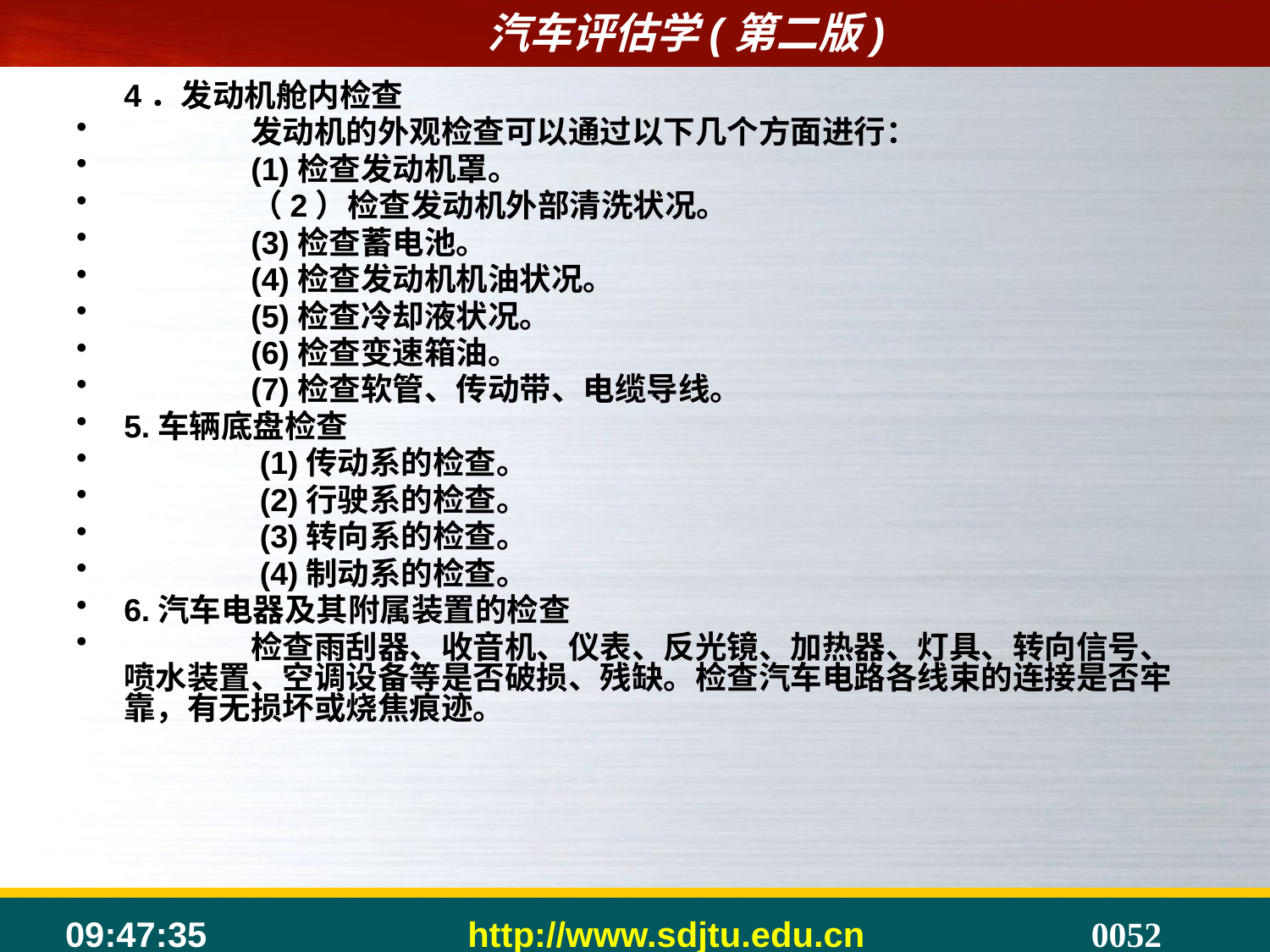

4．发动机舱内检查
	发动机的外观检查可以通过以下几个方面进行：
	(1)检查发动机罩。
	（2）检查发动机外部清洗状况。
	(3)检查蓄电池。
	(4)检查发动机机油状况。
	(5)检查冷却液状况。
	(6)检查变速箱油。
	(7)检查软管、传动带、电缆导线。
5.车辆底盘检查
	 (1)传动系的检查。
	 (2)行驶系的检查。
	 (3)转向系的检查。
	 (4)制动系的检查。
6.汽车电器及其附属装置的检查
	检查雨刮器、收音机、仪表、反光镜、加热器、灯具、转向信号、喷水装置、空调设备等是否破损、残缺。检查汽车电路各线束的连接是否牢靠，有无损坏或烧焦痕迹。